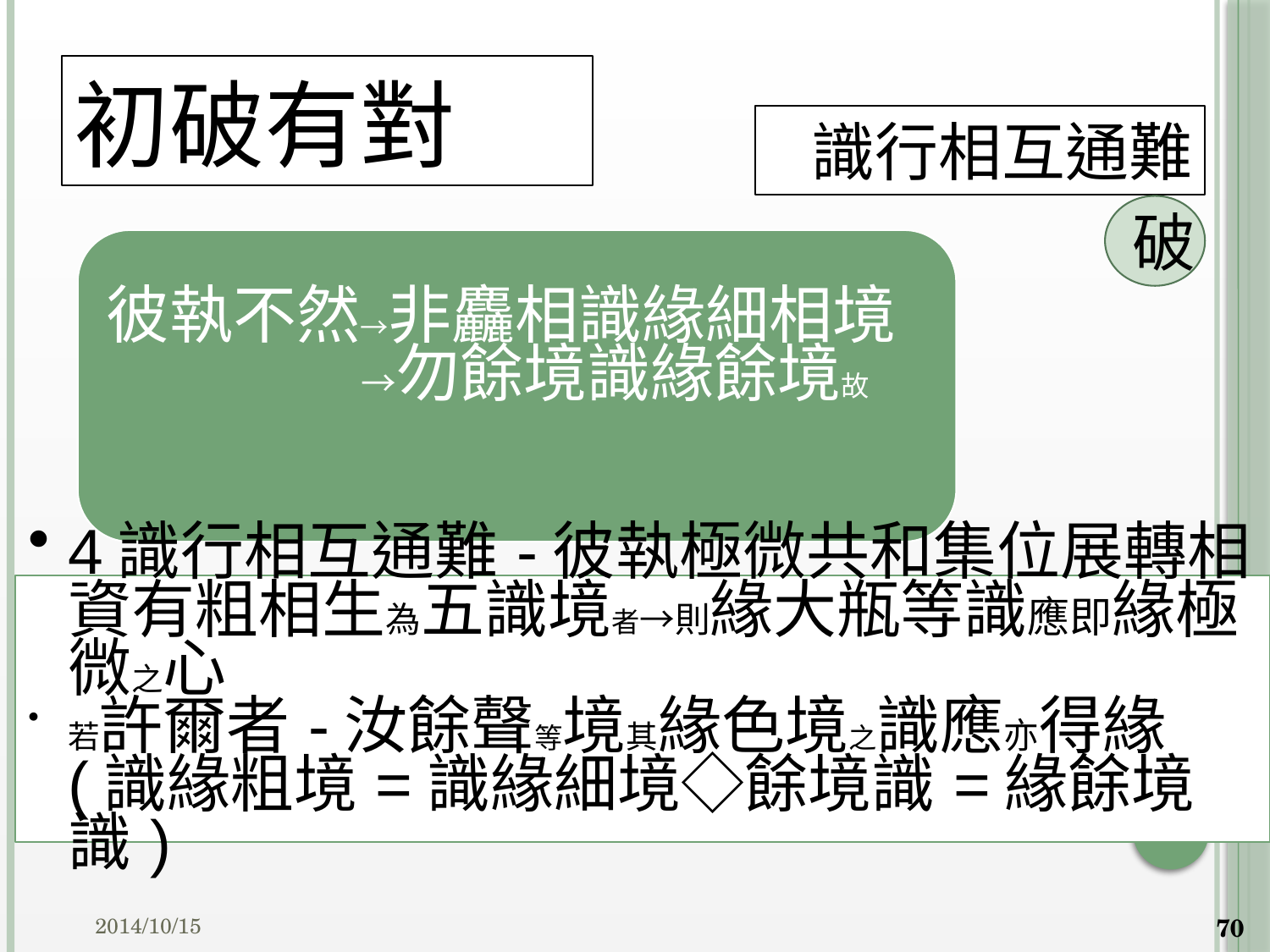

# 初破有對
識行相互通難
彼執不然→非麤相識緣細相境                     →勿餘境識緣餘境故
4識行相互通難-彼執極微共和集位展轉相資有粗相生為五識境者→則緣大瓶等識應即緣極微之心
若許爾者-汝餘聲等境其緣色境之識應亦得緣(識緣粗境=識緣細境◇餘境識=緣餘境識)
破
70
2014/10/15